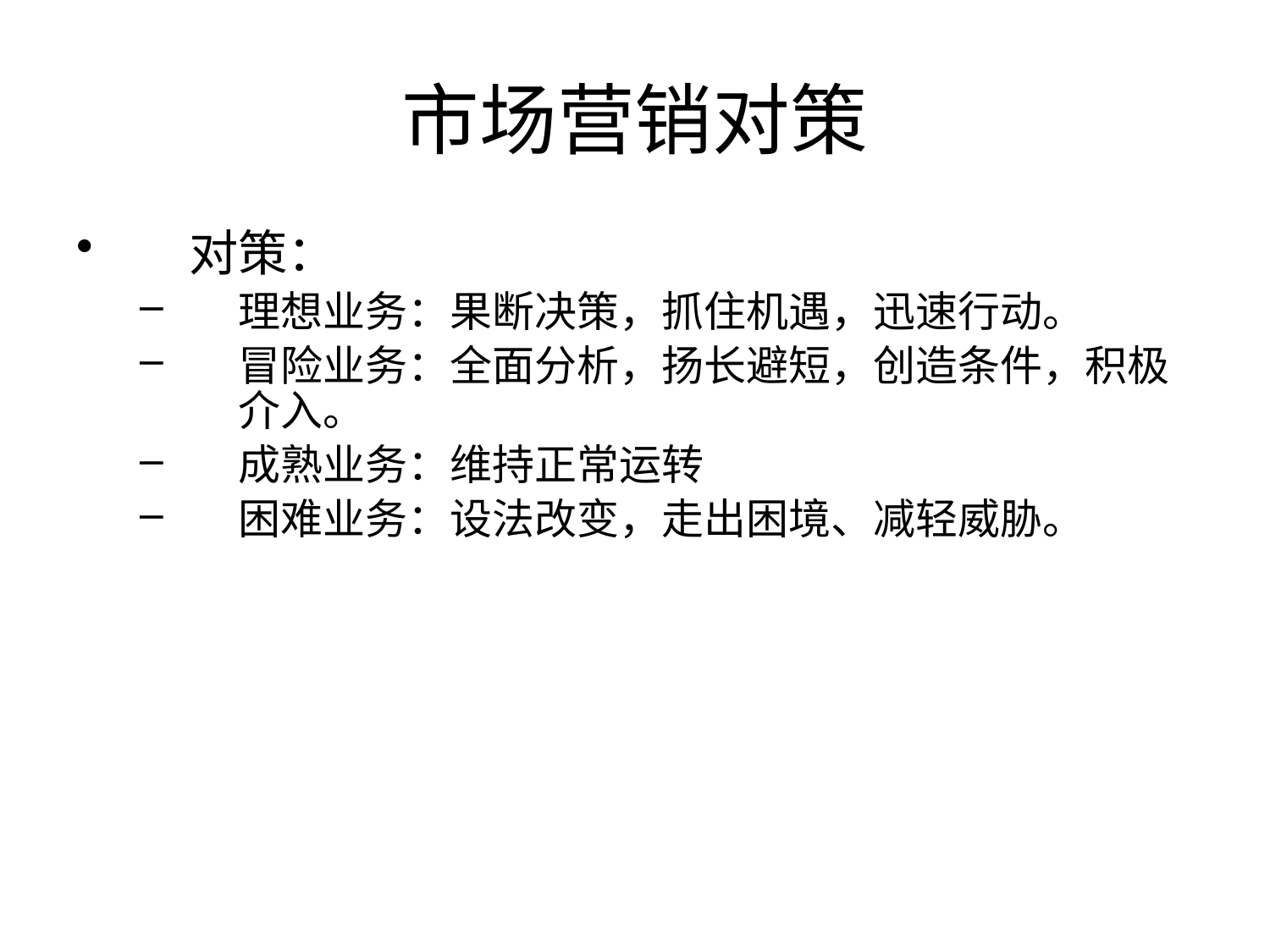

# 市场营销对策
对策：
理想业务：果断决策，抓住机遇，迅速行动。
冒险业务：全面分析，扬长避短，创造条件，积极介入。
成熟业务：维持正常运转
困难业务：设法改变，走出困境、减轻威胁。